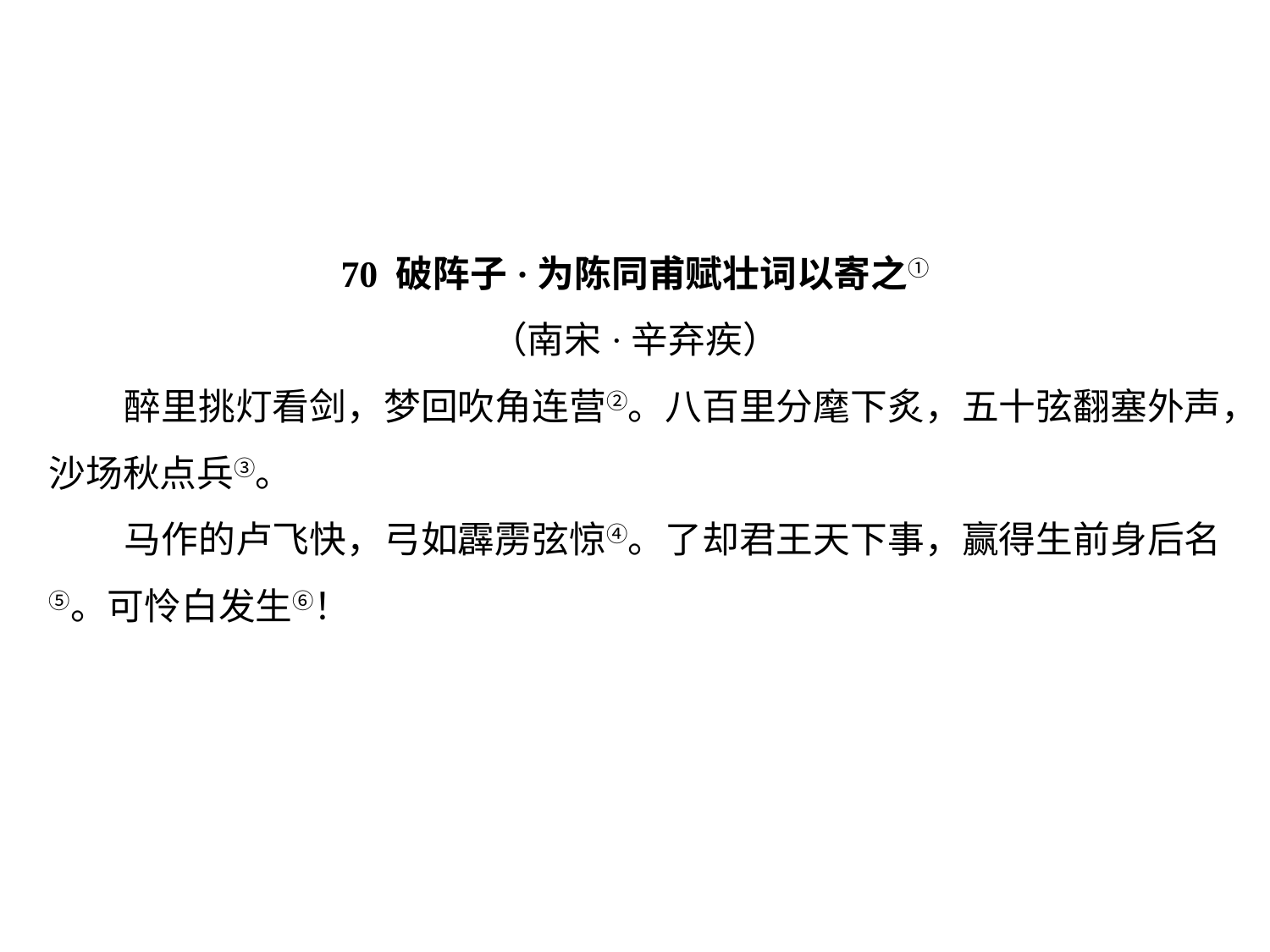

70 破阵子·为陈同甫赋壮词以寄之①
（南宋·辛弃疾）
        醉里挑灯看剑，梦回吹角连营②。八百里分麾下炙，五十弦翻塞外声，沙场秋点兵③。
        马作的卢飞快，弓如霹雳弦惊④。了却君王天下事，赢得生前身后名⑤。可怜白发生⑥！